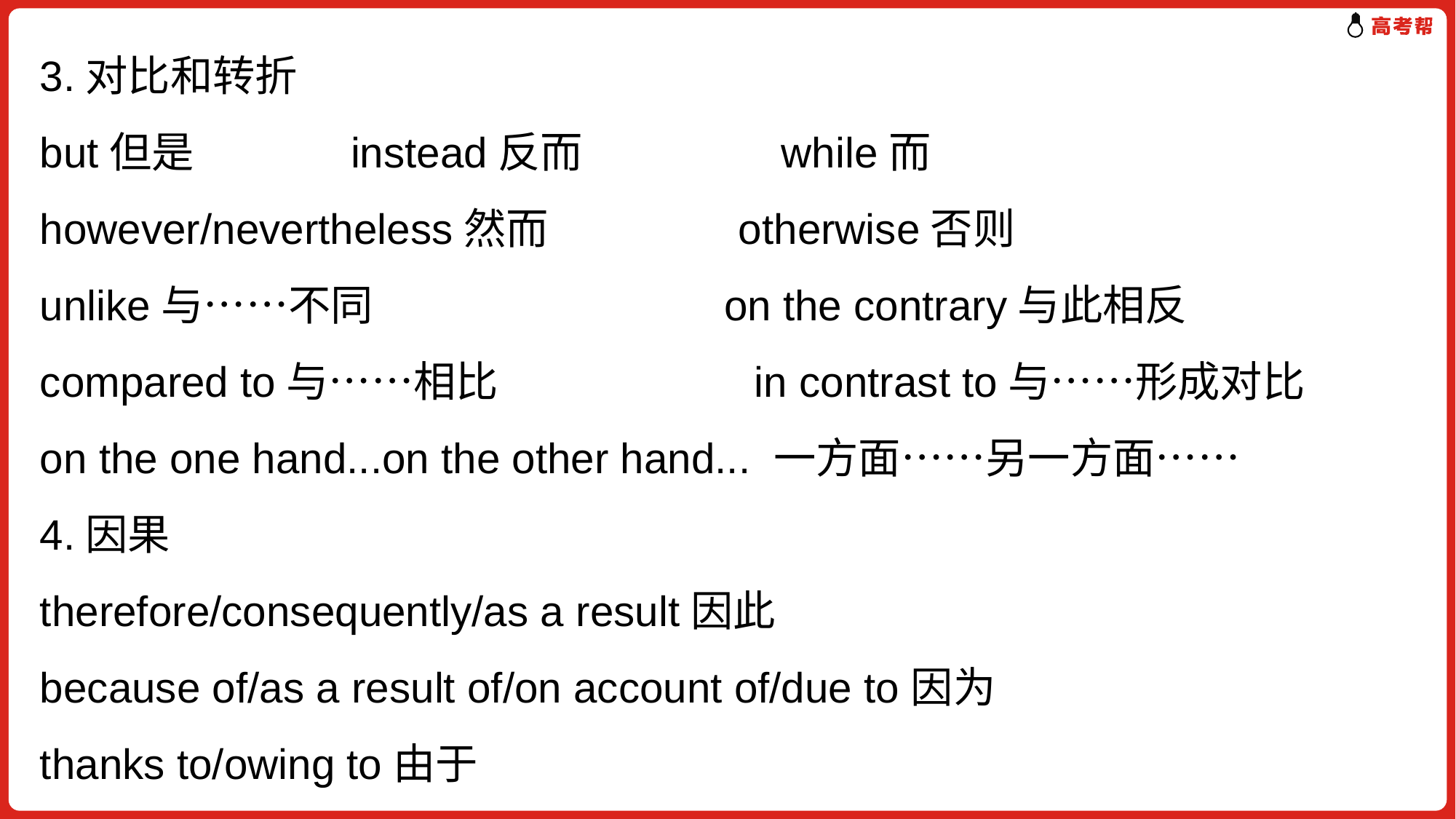

3.对比和转折
but但是　           instead反而　　　　  while而
however/nevertheless然而                   otherwise否则
unlike与……不同                                    on the contrary与此相反
compared to与……相比                          in contrast to与……形成对比
on the one hand...on the other hand... 一方面……另一方面……
4.因果
therefore/consequently/as a result因此
because of/as a result of/on account of/due to因为
thanks to/owing to由于